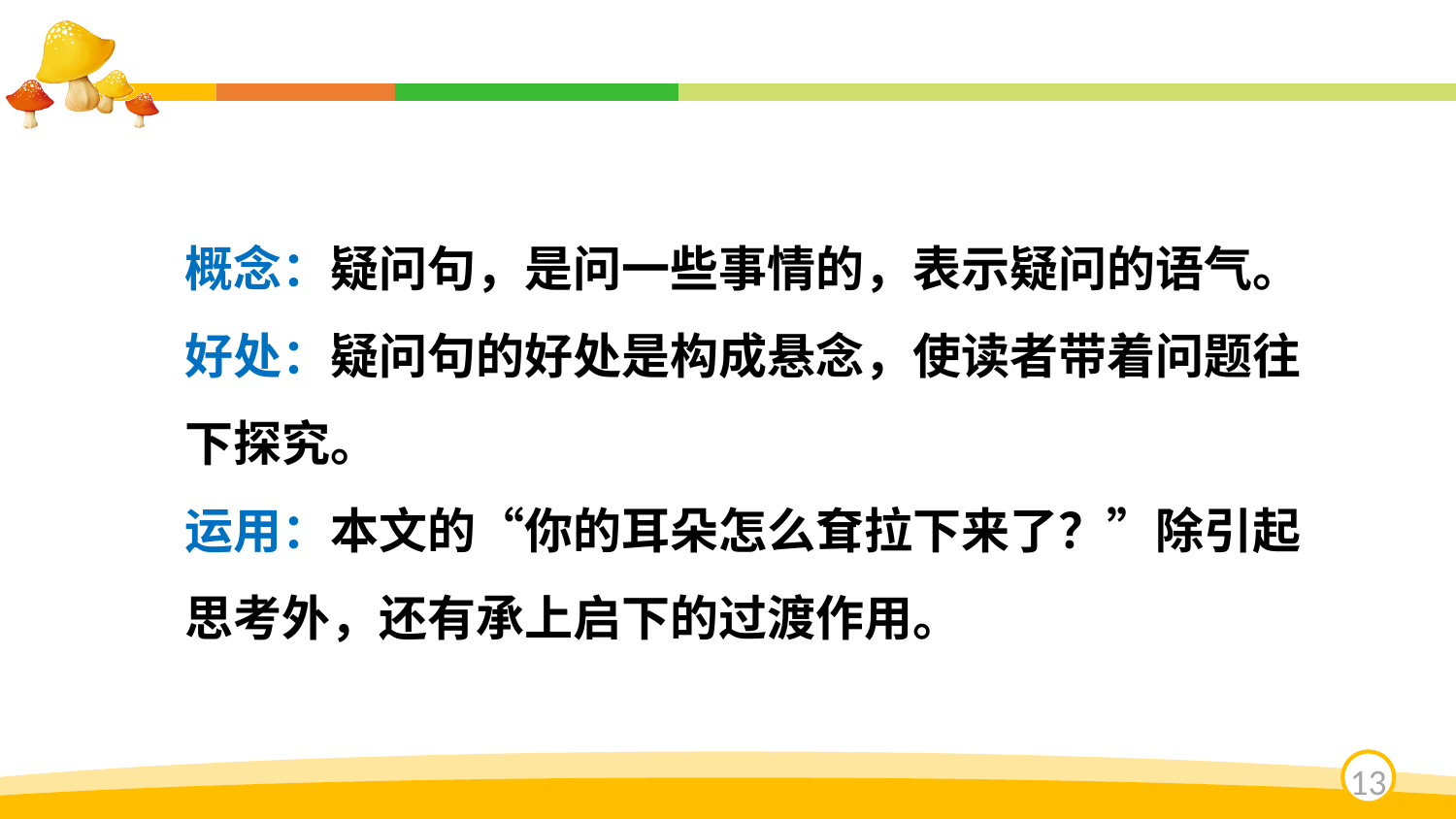

概念：疑问句，是问一些事情的，表示疑问的语气。
好处：疑问句的好处是构成悬念，使读者带着问题往下探究。
运用：本文的“你的耳朵怎么耷拉下来了？”除引起思考外，还有承上启下的过渡作用。